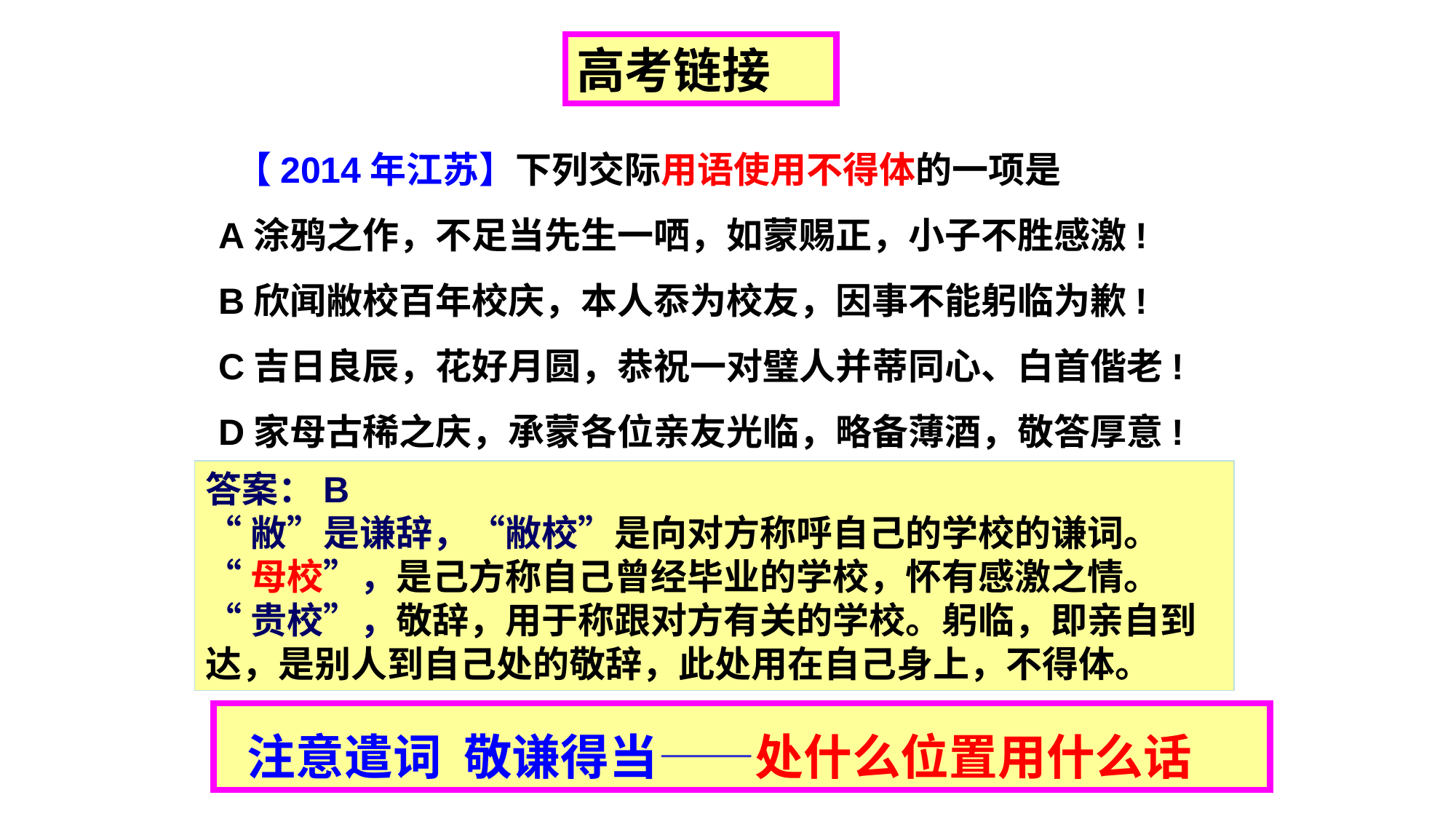

高考链接
 【2014年江苏】下列交际用语使用不得体的一项是
A涂鸦之作，不足当先生一哂，如蒙赐正，小子不胜感激!
B欣闻敝校百年校庆，本人忝为校友，因事不能躬临为歉!
C吉日良辰，花好月圆，恭祝一对璧人并蒂同心、白首偕老!
D家母古稀之庆，承蒙各位亲友光临，略备薄酒，敬答厚意!
答案：B
“敝”是谦辞，“敝校”是向对方称呼自己的学校的谦词。
“母校”，是己方称自己曾经毕业的学校，怀有感激之情。
“贵校”，敬辞，用于称跟对方有关的学校。躬临，即亲自到达，是别人到自己处的敬辞，此处用在自己身上，不得体。
 注意遣词  敬谦得当——处什么位置用什么话